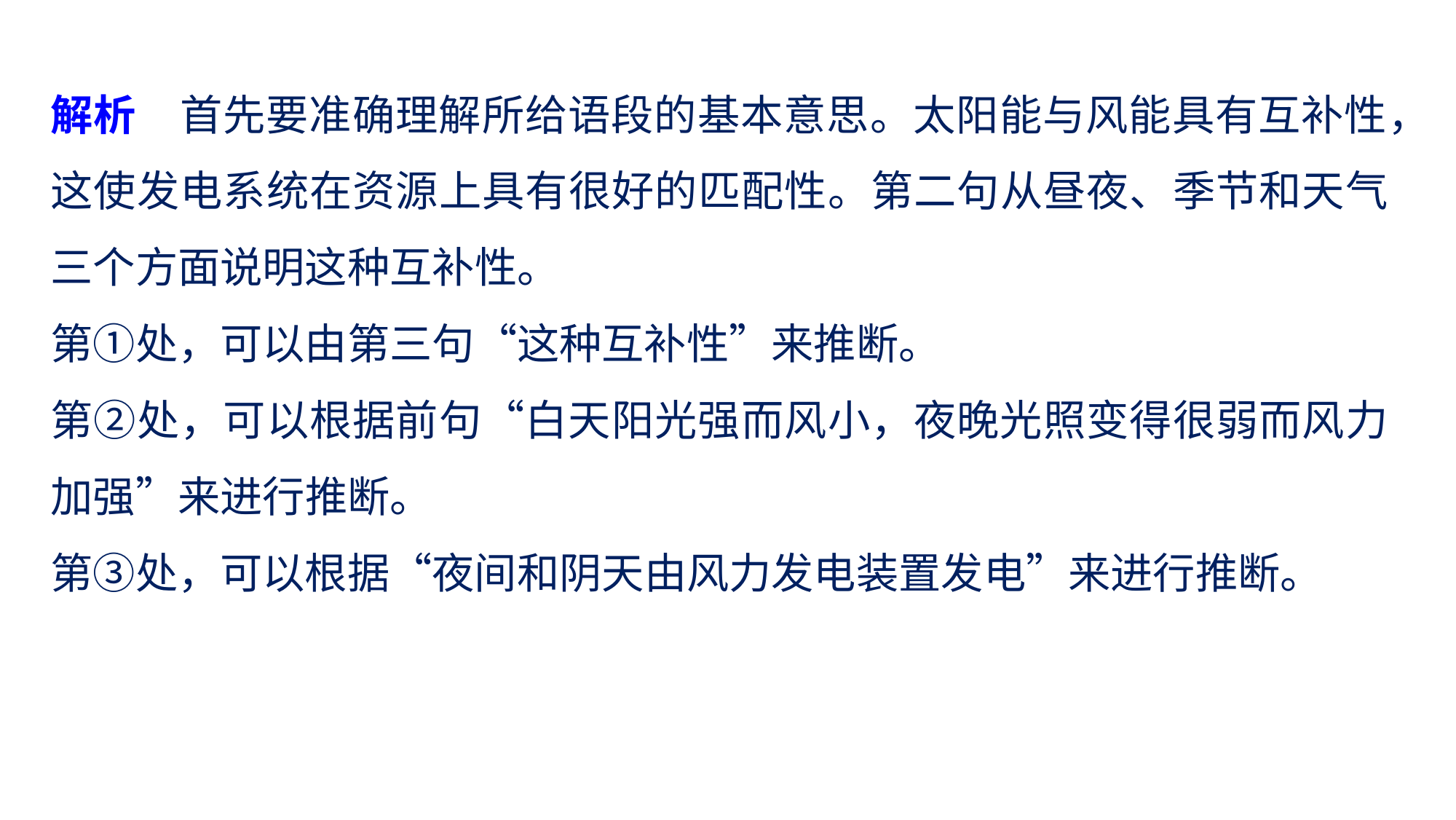

解析　首先要准确理解所给语段的基本意思。太阳能与风能具有互补性，这使发电系统在资源上具有很好的匹配性。第二句从昼夜、季节和天气三个方面说明这种互补性。
第①处，可以由第三句“这种互补性”来推断。
第②处，可以根据前句“白天阳光强而风小，夜晚光照变得很弱而风力加强”来进行推断。
第③处，可以根据“夜间和阴天由风力发电装置发电”来进行推断。